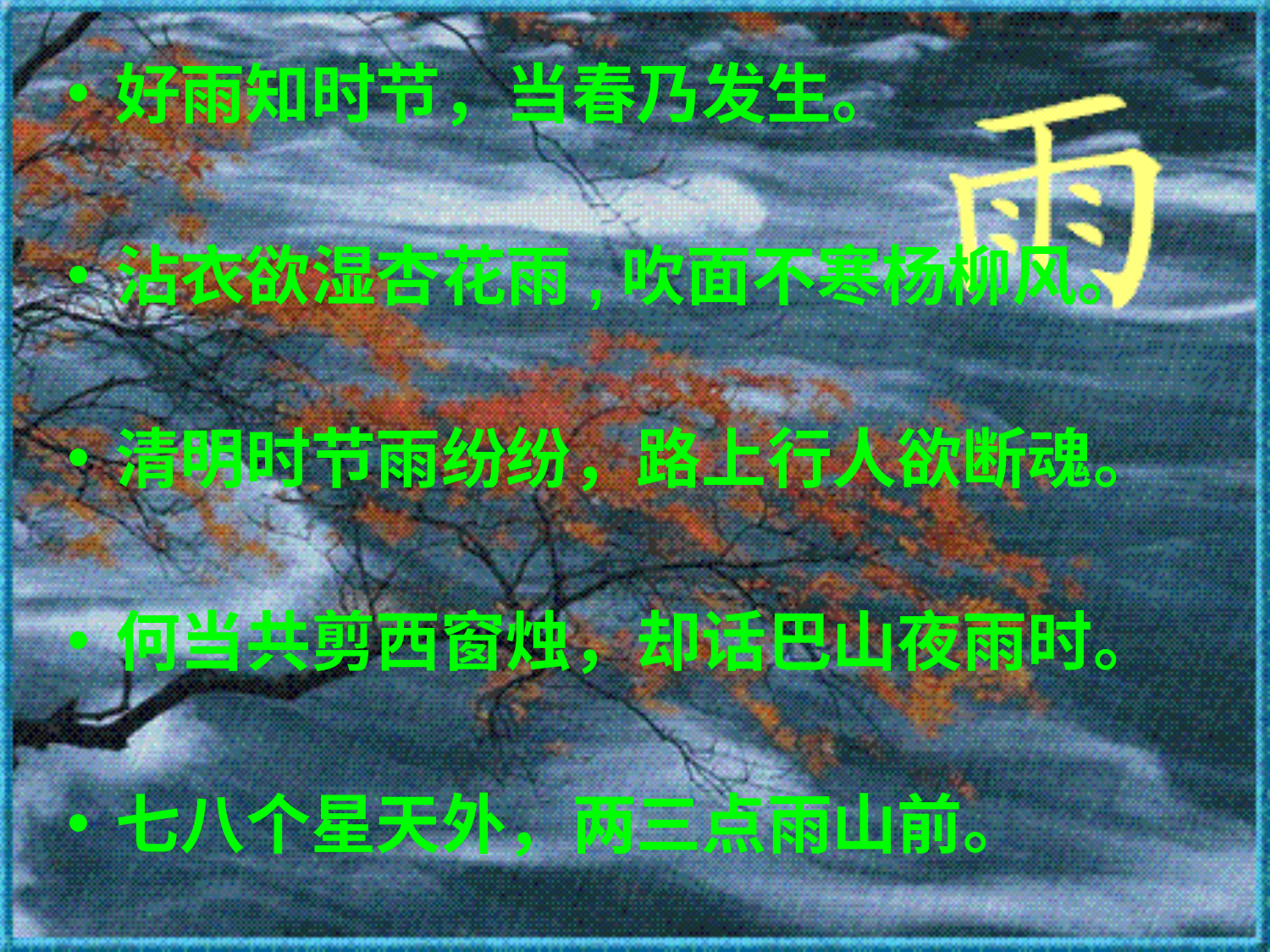

好雨知时节，当春乃发生。

沾衣欲湿杏花雨,吹面不寒杨柳风。

清明时节雨纷纷，路上行人欲断魂。

何当共剪西窗烛，却话巴山夜雨时。

七八个星天外，两三点雨山前。